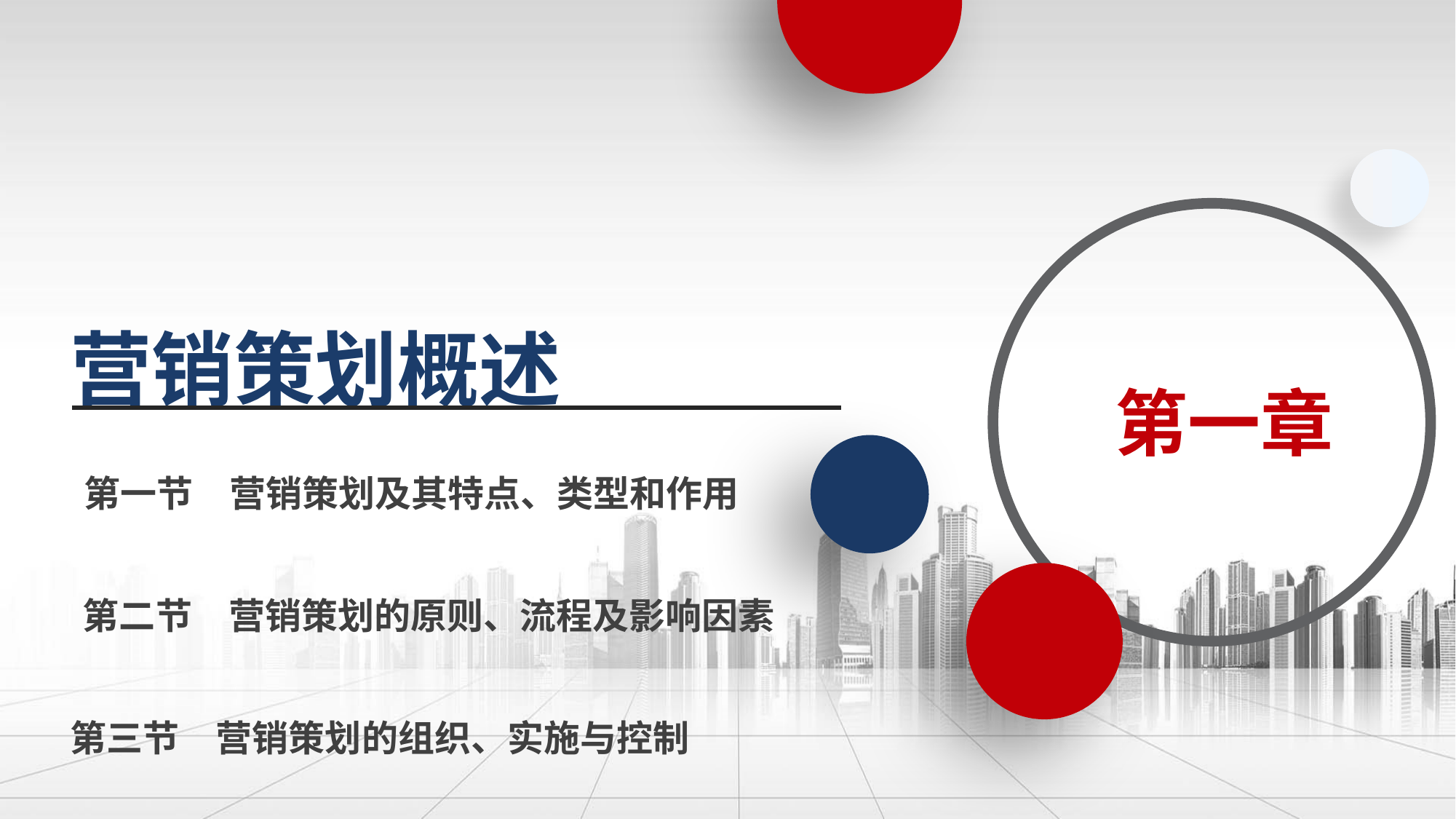

营销策划概述
第一章

第一节　营销策划及其特点、类型和作用

第二节　营销策划的原则、流程及影响因素
第三节　营销策划的组织、实施与控制